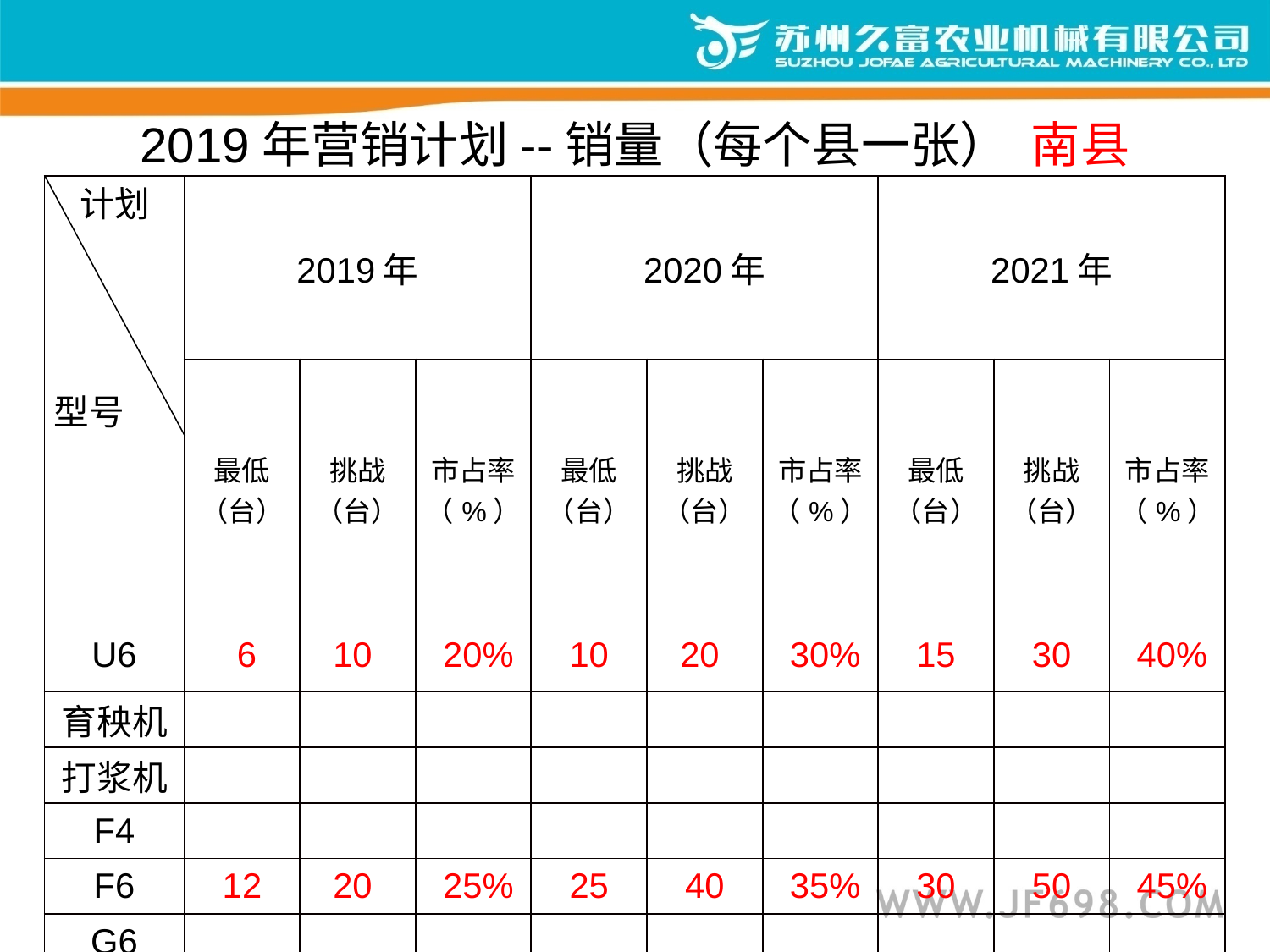

# 2019年营销计划--销量（每个县一张）  南县
| 计划 型号 | 2019年 |  |  | 2020年 |  |  | 2021年 |  |  |
| --- | --- | --- | --- | --- | --- | --- | --- | --- | --- |
|  | 最低（台） | 挑战（台） | 市占率（%） | 最低（台） | 挑战（台） | 市占率（%） | 最低（台） | 挑战（台） | 市占率（%） |
| U6 | 6 | 10 | 20% | 10 | 20 | 30% | 15 | 30 | 40% |
| 育秧机 |  |  |  |  |  |  |  |  |  |
| 打浆机 |  |  |  |  |  |  |  |  |  |
| F4 |  |  |  |  |  |  |  |  |  |
| F6 | 12 | 20 | 25% | 25 | 40 | 35% | 30 | 50 | 45% |
| G6 |  |  |  |  |  |  |  |  |  |
| G61 |  |  |  |  |  |  |  |  |  |
| G825 |  |  |  |  |  |  |  |  |  |